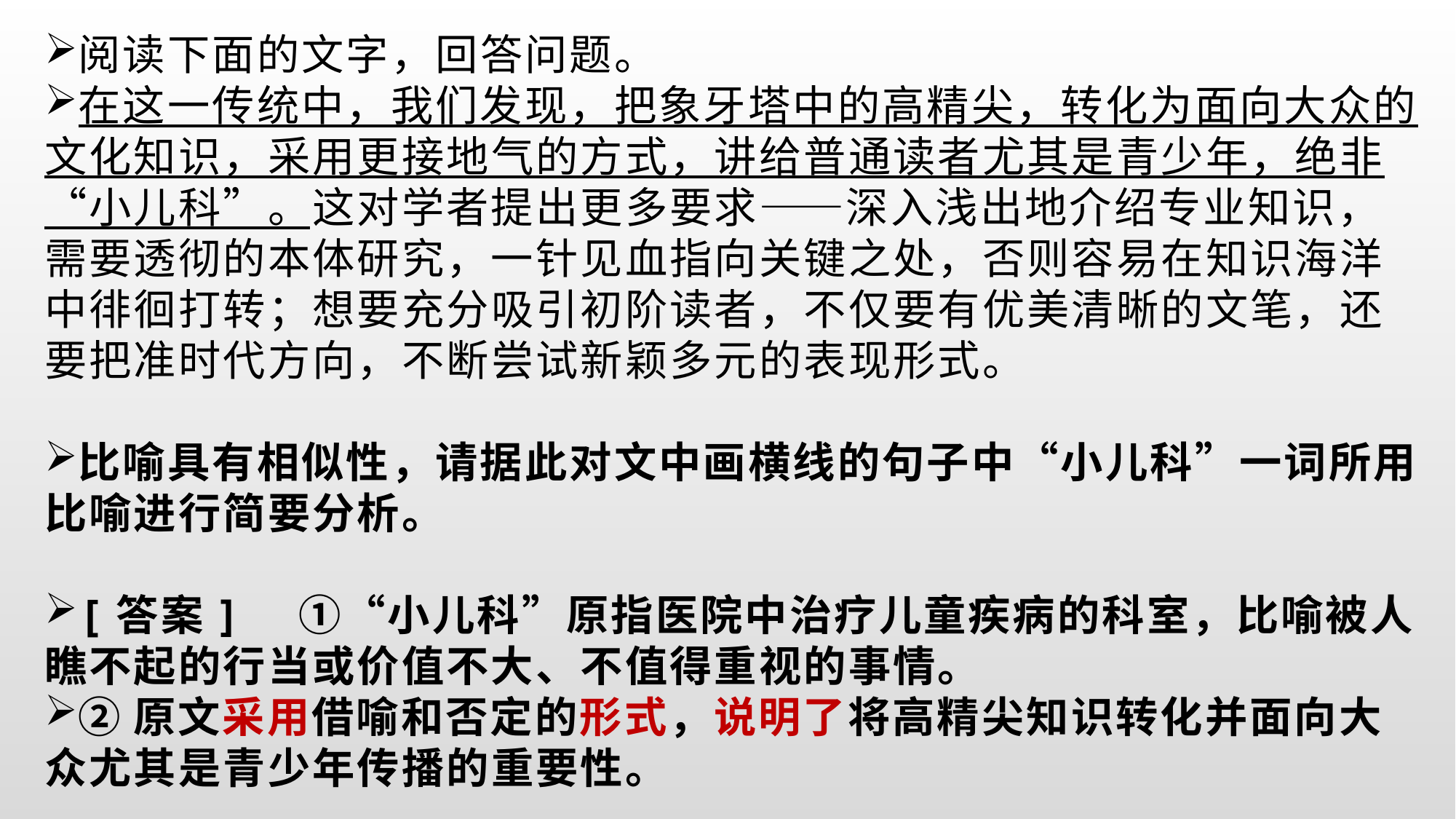

阅读下面的文字，回答问题。
在这一传统中，我们发现，把象牙塔中的高精尖，转化为面向大众的文化知识，采用更接地气的方式，讲给普通读者尤其是青少年，绝非“小儿科”。这对学者提出更多要求——深入浅出地介绍专业知识，需要透彻的本体研究，一针见血指向关键之处，否则容易在知识海洋中徘徊打转；想要充分吸引初阶读者，不仅要有优美清晰的文笔，还要把准时代方向，不断尝试新颖多元的表现形式。

比喻具有相似性，请据此对文中画横线的句子中“小儿科”一词所用比喻进行简要分析。

[答案]　①“小儿科”原指医院中治疗儿童疾病的科室，比喻被人瞧不起的行当或价值不大、不值得重视的事情。
②原文采用借喻和否定的形式，说明了将高精尖知识转化并面向大众尤其是青少年传播的重要性。